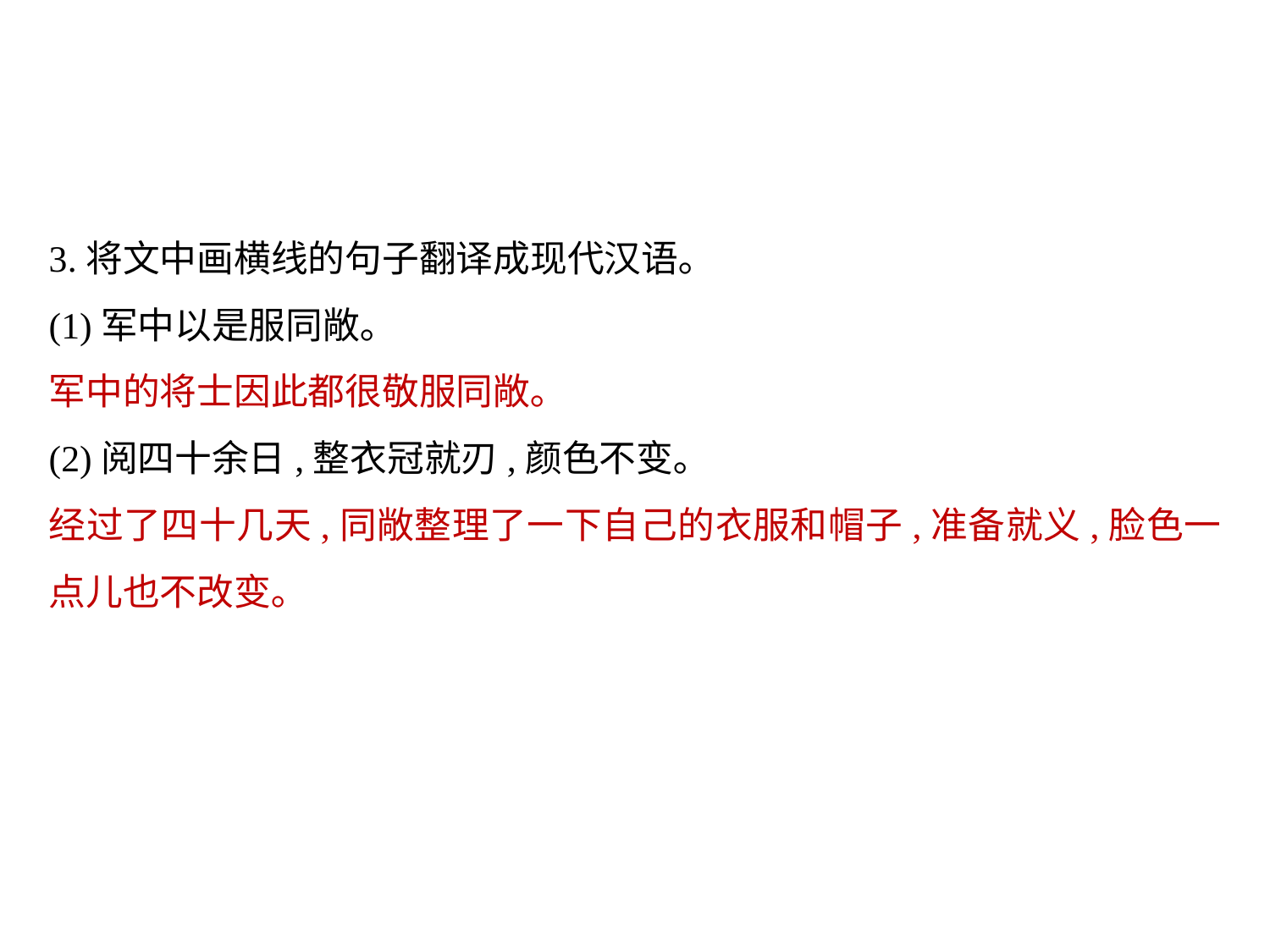

3.将文中画横线的句子翻译成现代汉语｡
(1)军中以是服同敞｡
军中的将士因此都很敬服同敞｡
(2)阅四十余日,整衣冠就刃,颜色不变｡
经过了四十几天,同敞整理了一下自己的衣服和帽子,准备就义,脸色一点儿也不改变｡